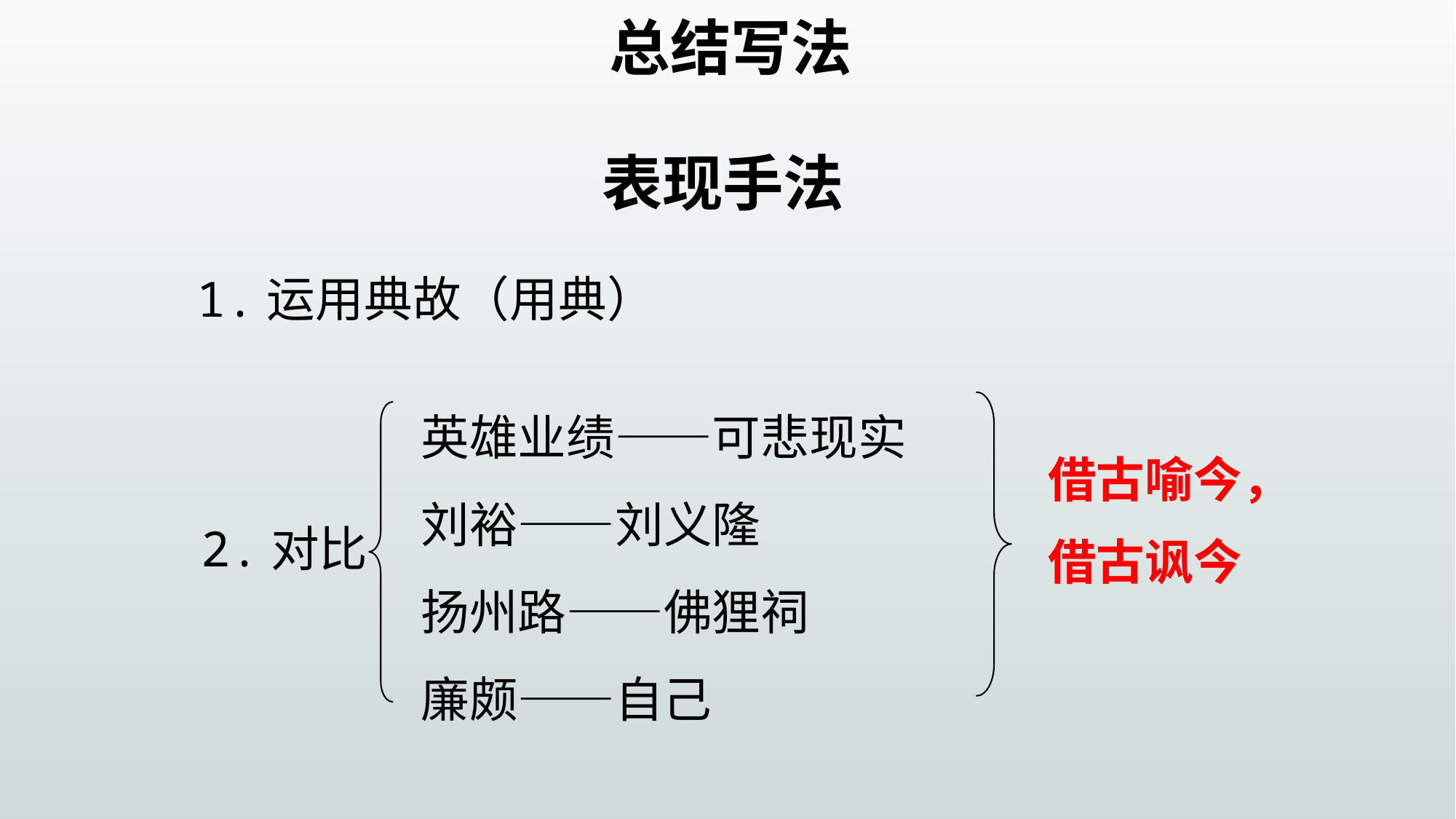

总结写法
表现手法
1.运用典故（用典）
英雄业绩——可悲现实
刘裕——刘义隆
扬州路——佛狸祠
廉颇——自己

借古喻今，
借古讽今
2.对比